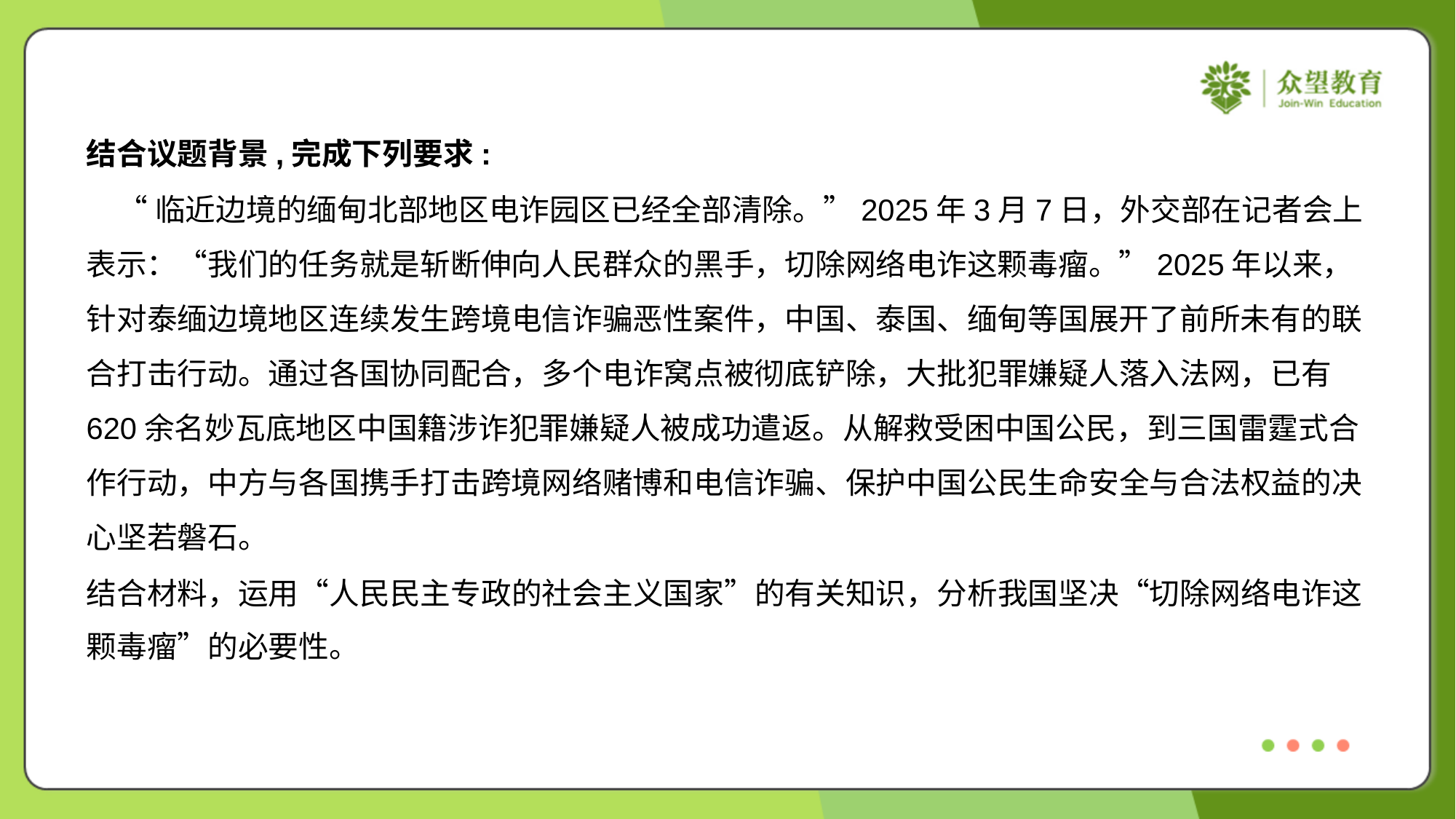

结合议题背景,完成下列要求:
    “临近边境的缅甸北部地区电诈园区已经全部清除。”2025年3月7日，外交部在记者会上
表示：“我们的任务就是斩断伸向人民群众的黑手，切除网络电诈这颗毒瘤。”2025年以来，
针对泰缅边境地区连续发生跨境电信诈骗恶性案件，中国、泰国、缅甸等国展开了前所未有的联
合打击行动。通过各国协同配合，多个电诈窝点被彻底铲除，大批犯罪嫌疑人落入法网，已有
620余名妙瓦底地区中国籍涉诈犯罪嫌疑人被成功遣返。从解救受困中国公民，到三国雷霆式合
作行动，中方与各国携手打击跨境网络赌博和电信诈骗、保护中国公民生命安全与合法权益的决
心坚若磐石。
结合材料，运用“人民民主专政的社会主义国家”的有关知识，分析我国坚决“切除网络电诈这
颗毒瘤”的必要性。